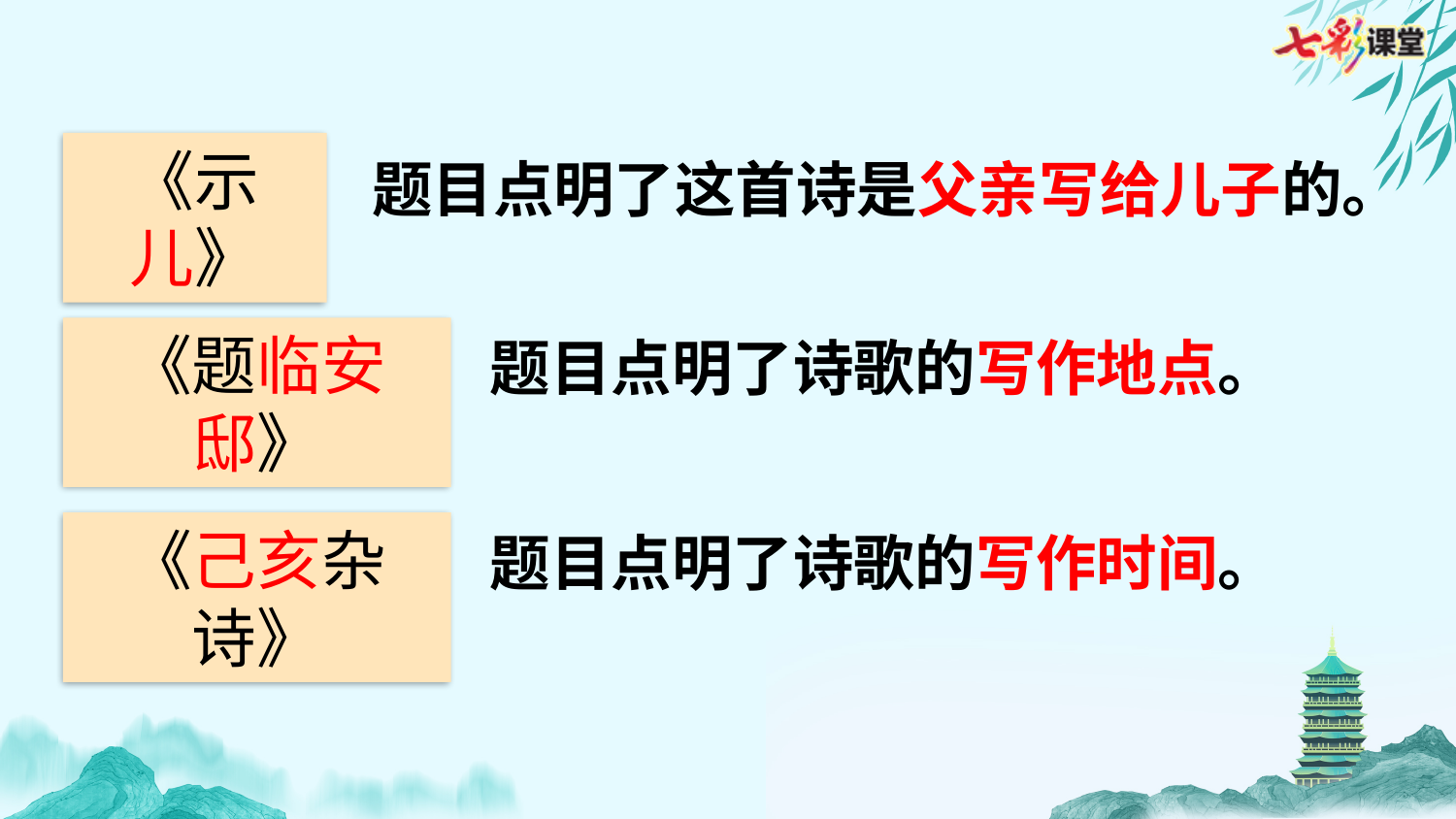

《示儿》
题目点明了这首诗是父亲写给儿子的。
《题临安邸》
题目点明了诗歌的写作地点。
《己亥杂诗》
题目点明了诗歌的写作时间。